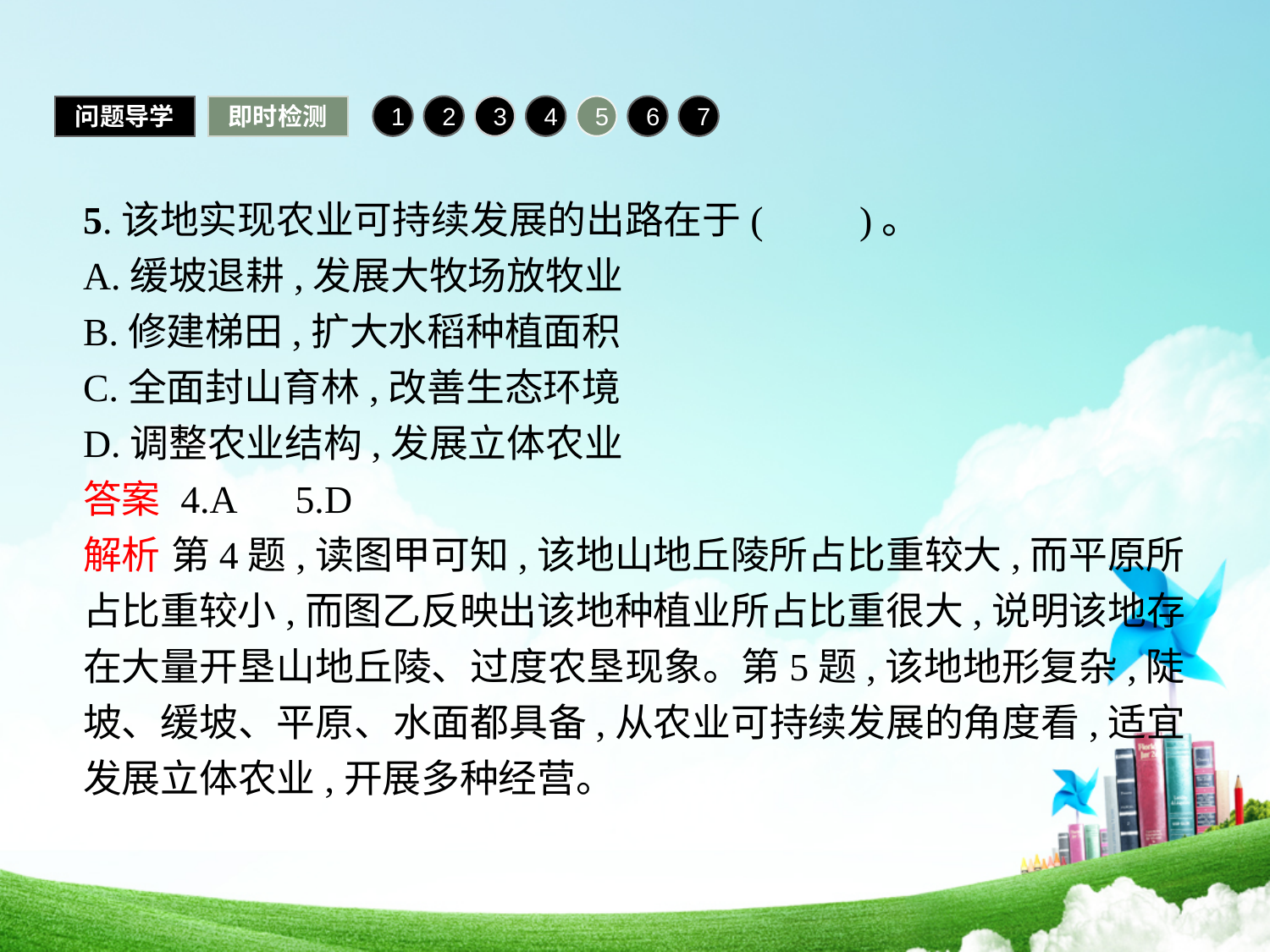

问题导学
即时检测
1
2
3
4
5
6
7
5.该地实现农业可持续发展的出路在于(　　)。
A.缓坡退耕,发展大牧场放牧业
B.修建梯田,扩大水稻种植面积
C.全面封山育林,改善生态环境
D.调整农业结构,发展立体农业
答案 4.A　5.D
解析 第4题,读图甲可知,该地山地丘陵所占比重较大,而平原所占比重较小,而图乙反映出该地种植业所占比重很大,说明该地存在大量开垦山地丘陵、过度农垦现象。第5题,该地地形复杂,陡坡、缓坡、平原、水面都具备,从农业可持续发展的角度看,适宜发展立体农业,开展多种经营。